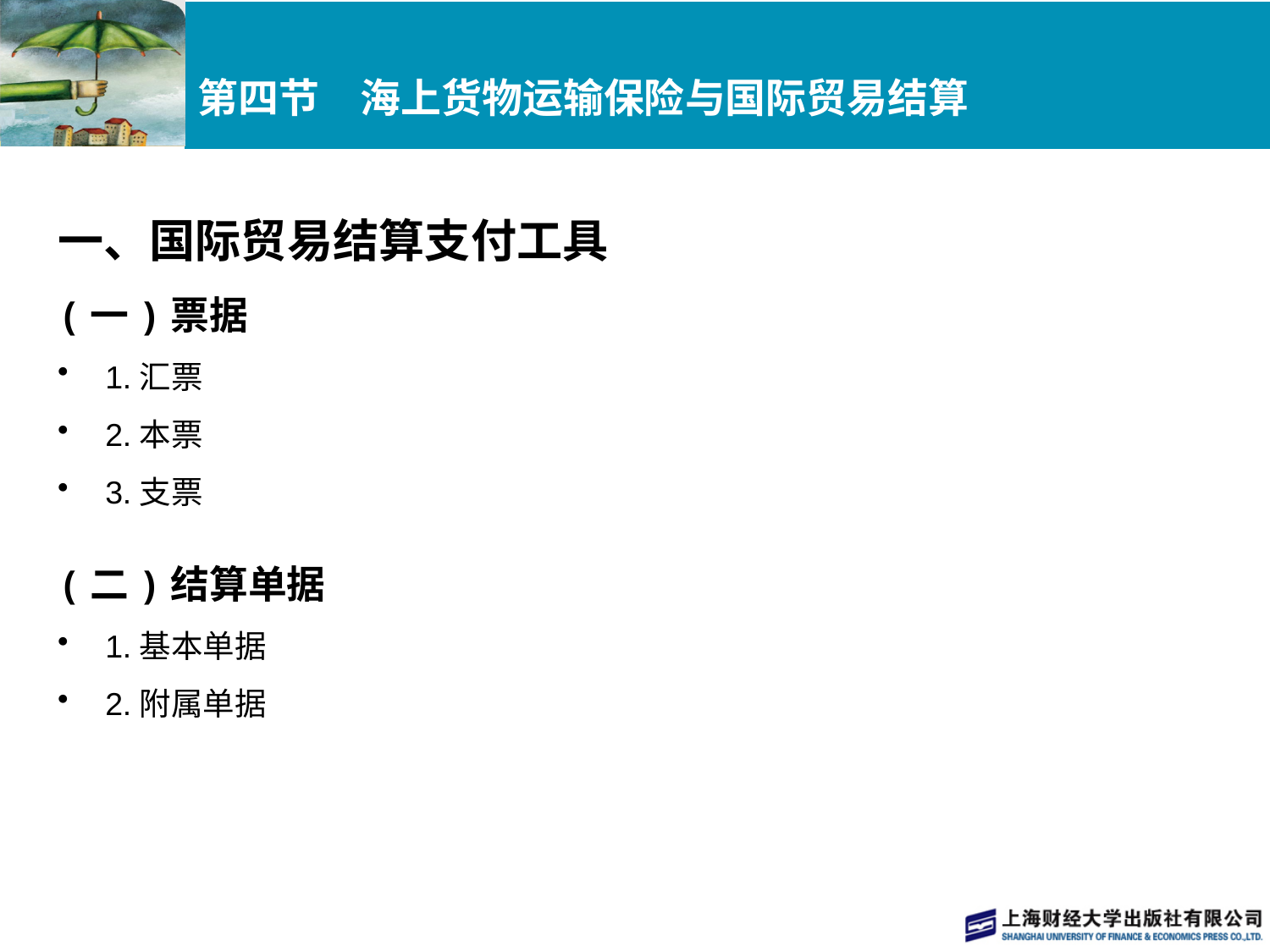

# 第四节　海上货物运输保险与国际贸易结算
一、国际贸易结算支付工具
(一)票据
1.汇票
2.本票
3.支票

(二)结算单据
1.基本单据
2.附属单据